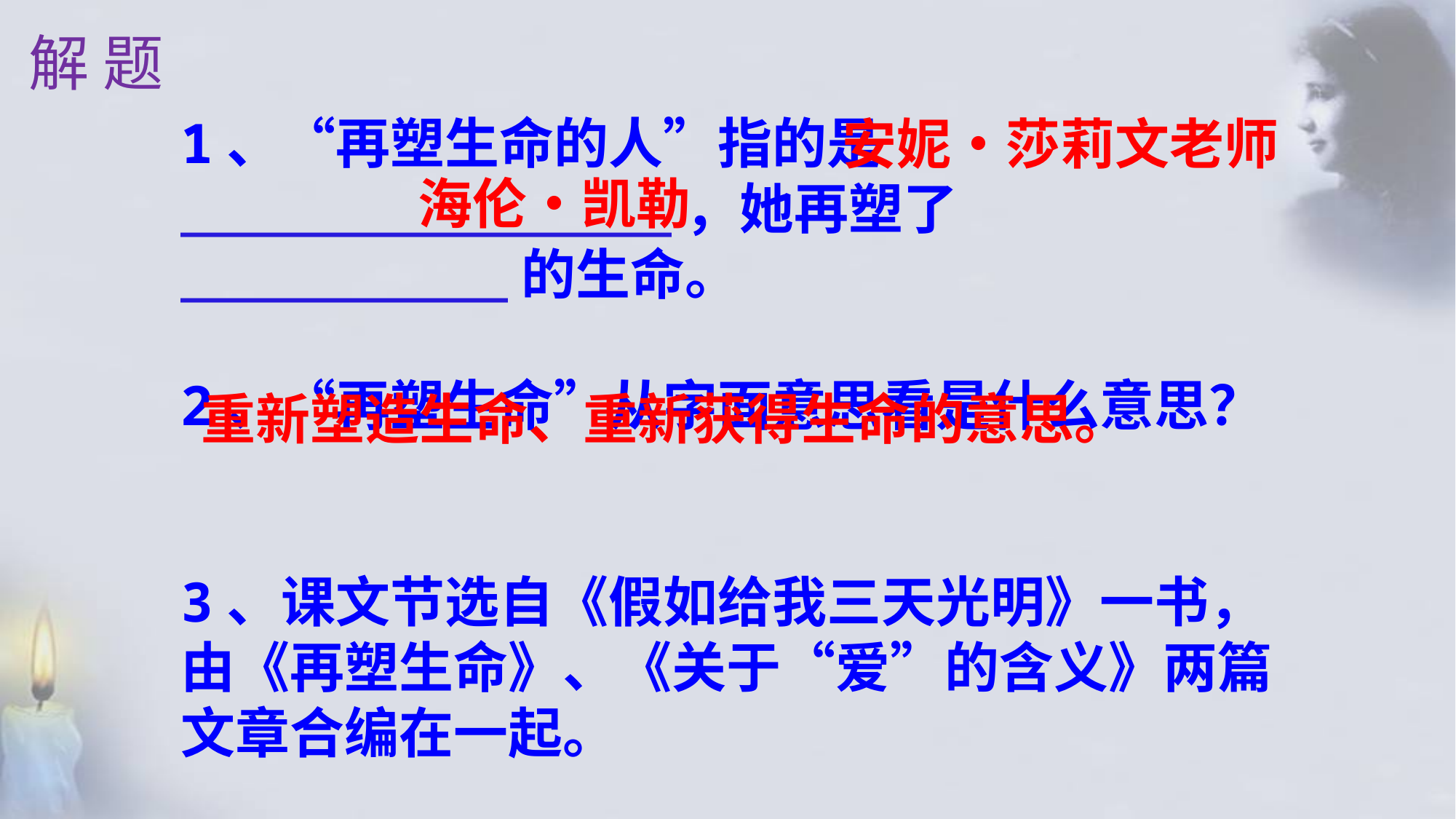

解 题
 安妮•莎莉文老师
1、“再塑生命的人”指的是_______________，她再塑了__________的生命。

2、“再塑生命”从字面意思看是什么意思？

3、课文节选自《假如给我三天光明》一书，由《再塑生命》、《关于“爱”的含义》两篇文章合编在一起。
海伦•凯勒
重新塑造生命、重新获得生命的意思。